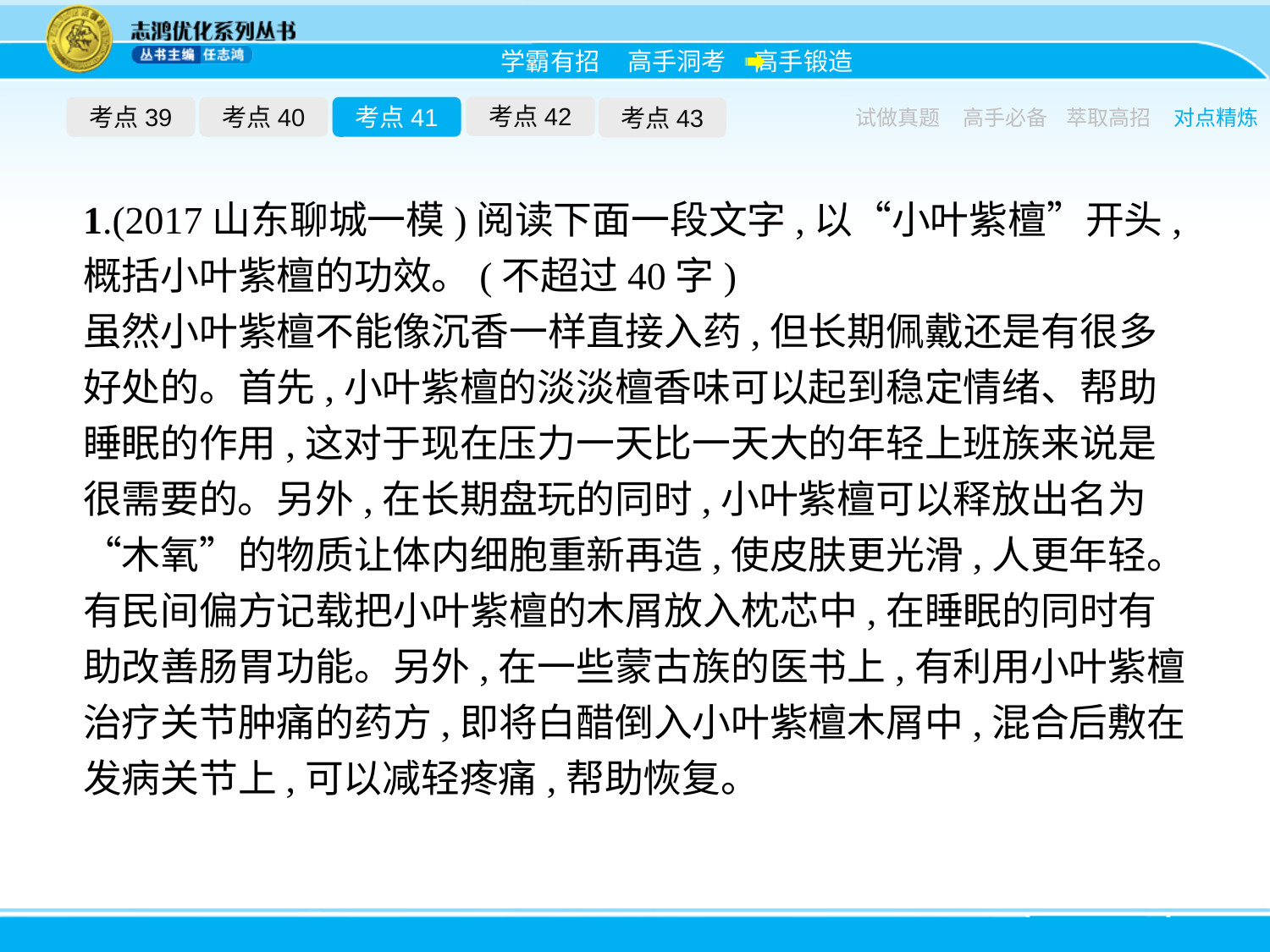

考点42
考点39
考点40
考点41
考点43
试做真题
高手必备
萃取高招
对点精炼
1.(2017山东聊城一模)阅读下面一段文字,以“小叶紫檀”开头,概括小叶紫檀的功效。(不超过40字)
虽然小叶紫檀不能像沉香一样直接入药,但长期佩戴还是有很多好处的。首先,小叶紫檀的淡淡檀香味可以起到稳定情绪、帮助睡眠的作用,这对于现在压力一天比一天大的年轻上班族来说是很需要的。另外,在长期盘玩的同时,小叶紫檀可以释放出名为“木氧”的物质让体内细胞重新再造,使皮肤更光滑,人更年轻。有民间偏方记载把小叶紫檀的木屑放入枕芯中,在睡眠的同时有助改善肠胃功能。另外,在一些蒙古族的医书上,有利用小叶紫檀治疗关节肿痛的药方,即将白醋倒入小叶紫檀木屑中,混合后敷在发病关节上,可以减轻疼痛,帮助恢复。